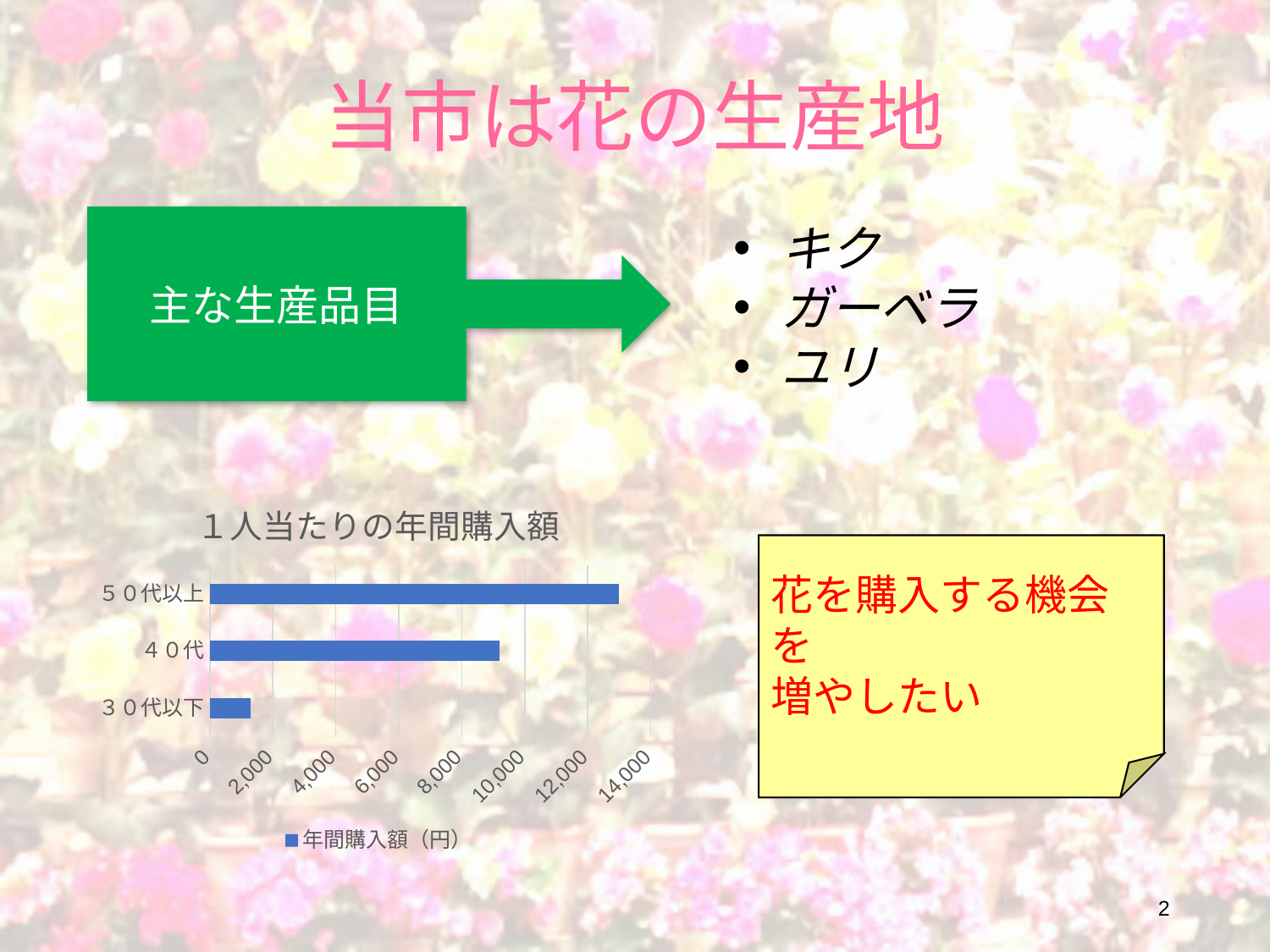

当市は花の生産地
主な生産品目
キク
ガーベラ
ユリ

### Chart: １人当たりの年間購入額

| Category | 年間購入額（円） |
|---|---|
| ３０代以下 | 1300.0 |
| ４０代 | 9200.0 |
| ５０代以上 | 13000.0 |
花を購入する機会を
増やしたい
2